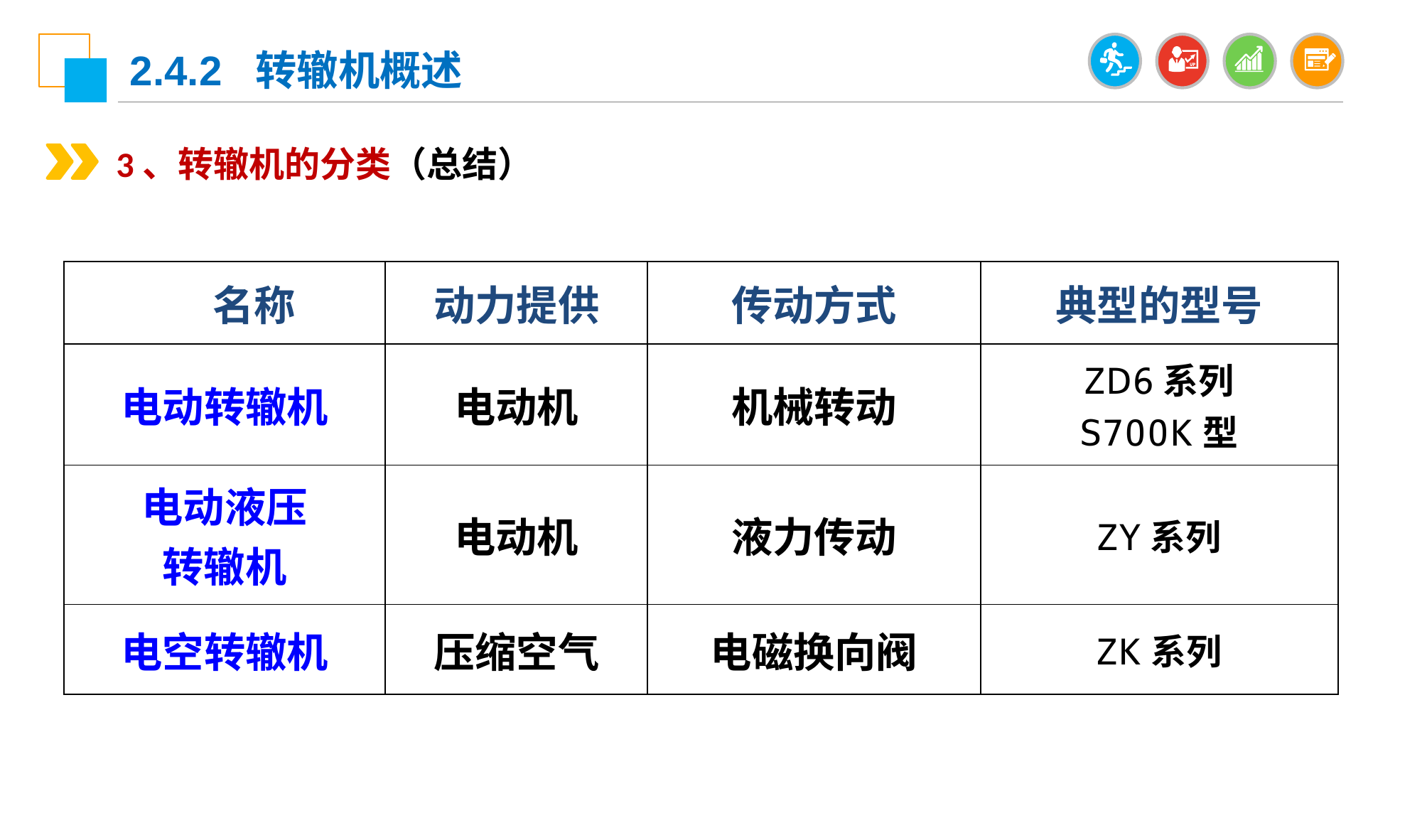

2.4.2  转辙机概述
3、转辙机的分类（总结）

| 名称 | 动力提供 | 传动方式 | 典型的型号 |
| --- | --- | --- | --- |
| 电动转辙机 | 电动机 | 机械转动 | ZD6系列 S700K型 |
| 电动液压 转辙机 | 电动机 | 液力传动 | ZY系列 |
| 电空转辙机 | 压缩空气 | 电磁换向阀 | ZK系列 |